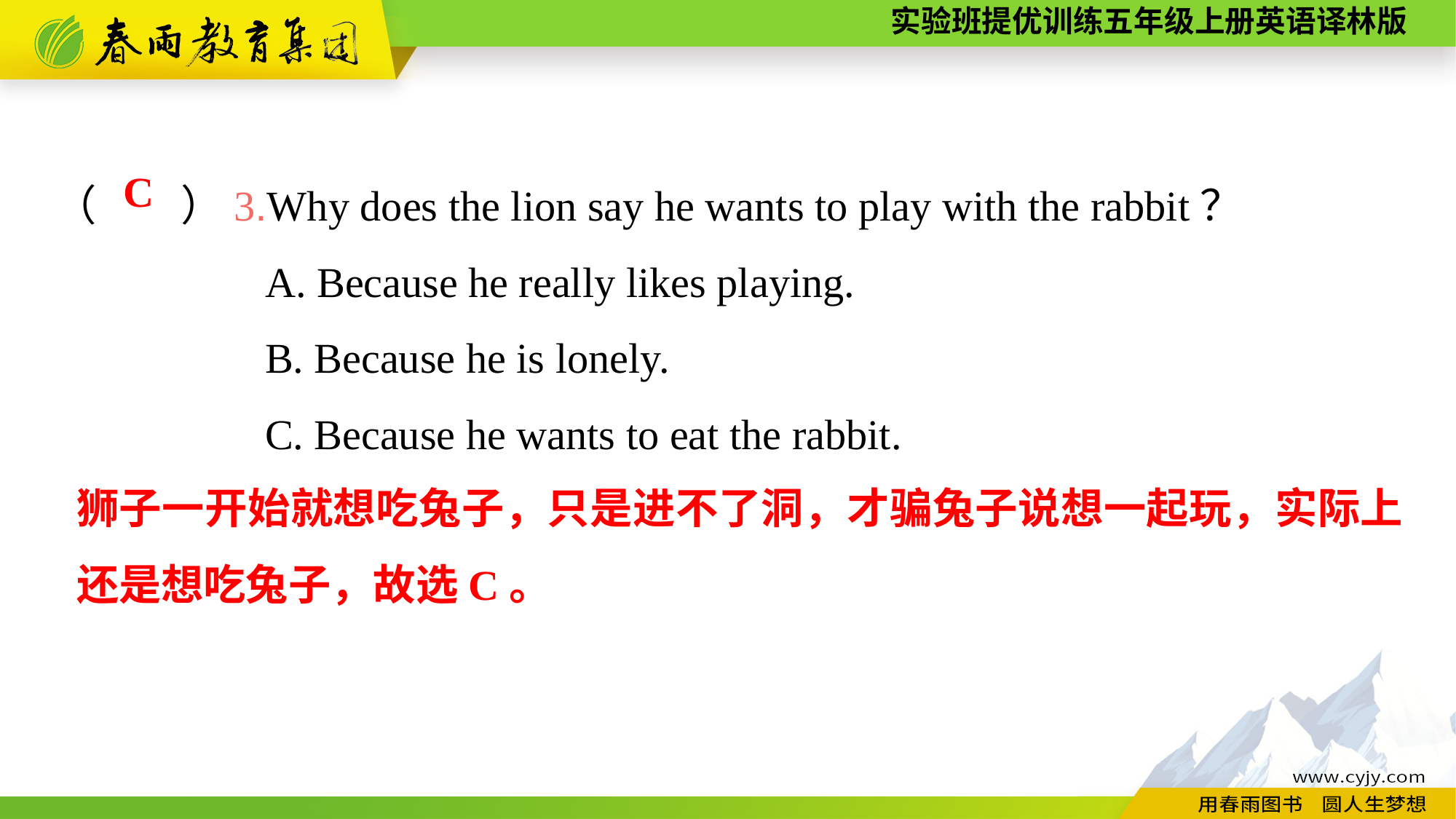

（　　）3.Why does the lion say he wants to play with the rabbit？
                    A. Because he really likes playing.
                    B. Because he is lonely.
                    C. Because he wants to eat the rabbit.
C
狮子一开始就想吃兔子，只是进不了洞，才骗兔子说想一起玩，实际上还是想吃兔子，故选C。